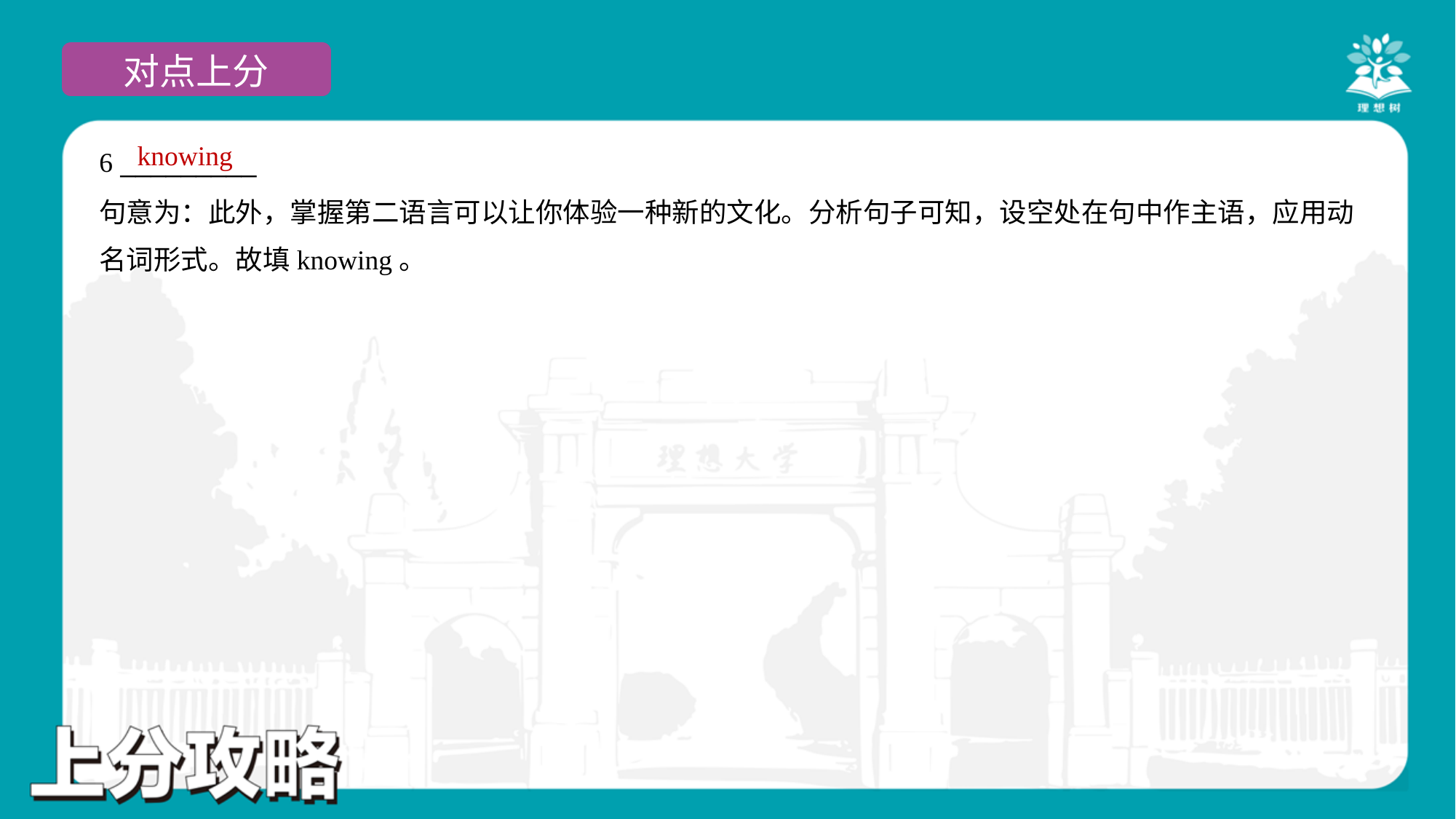

knowing
6 _________
句意为：此外，掌握第二语言可以让你体验一种新的文化。分析句子可知，设空处在句中作主语，应用动
名词形式。故填knowing。